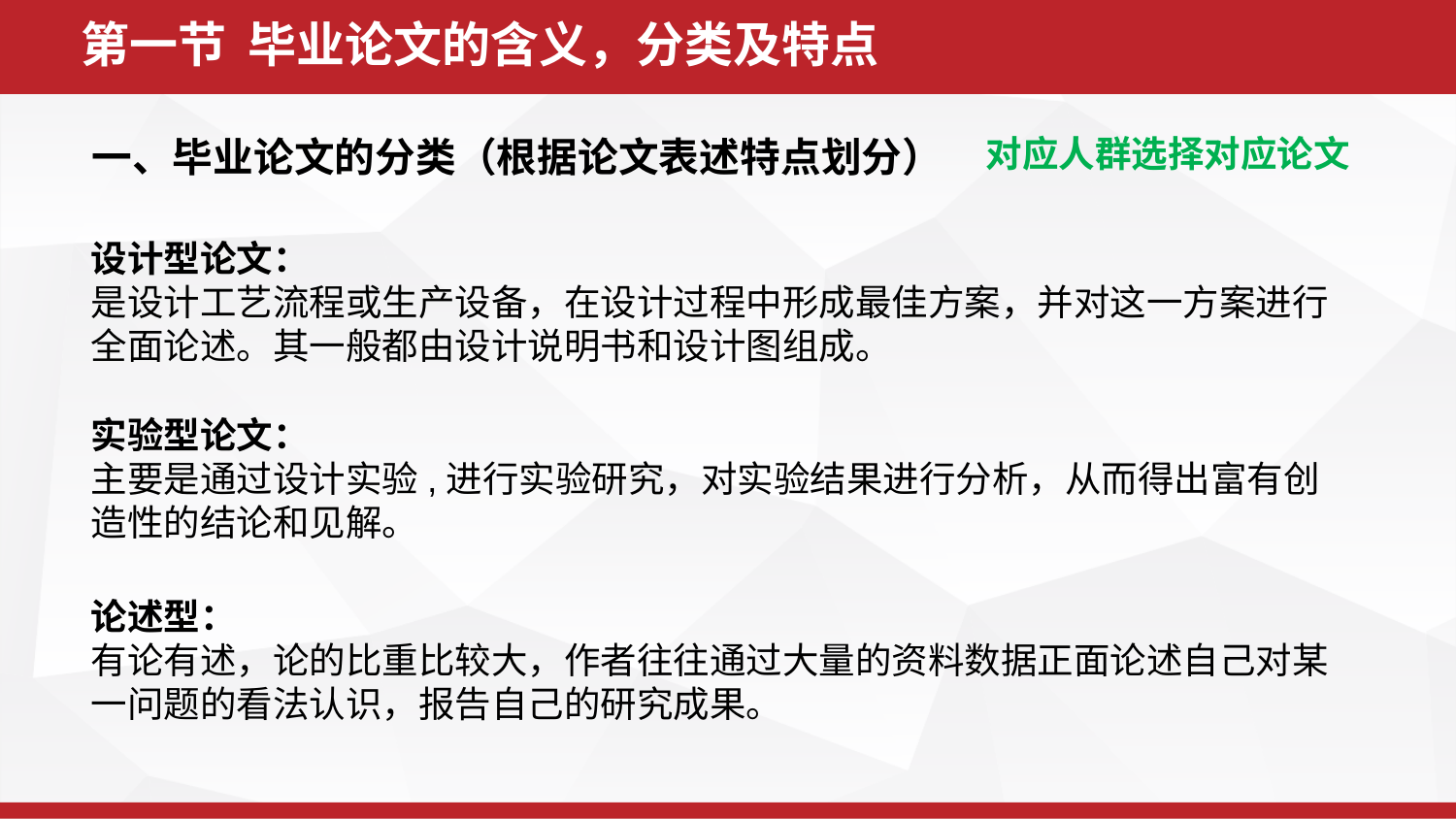

第一节  毕业论文的含义，分类及特点
一、毕业论文的分类（根据论文表述特点划分）
对应人群选择对应论文
设计型论文：
是设计工艺流程或生产设备，在设计过程中形成最佳方案，并对这一方案进行全面论述。其一般都由设计说明书和设计图组成。
实验型论文：
主要是通过设计实验,进行实验研究，对实验结果进行分析，从而得出富有创造性的结论和见解。
论述型：
有论有述，论的比重比较大，作者往往通过大量的资料数据正面论述自己对某一问题的看法认识，报告自己的研究成果。